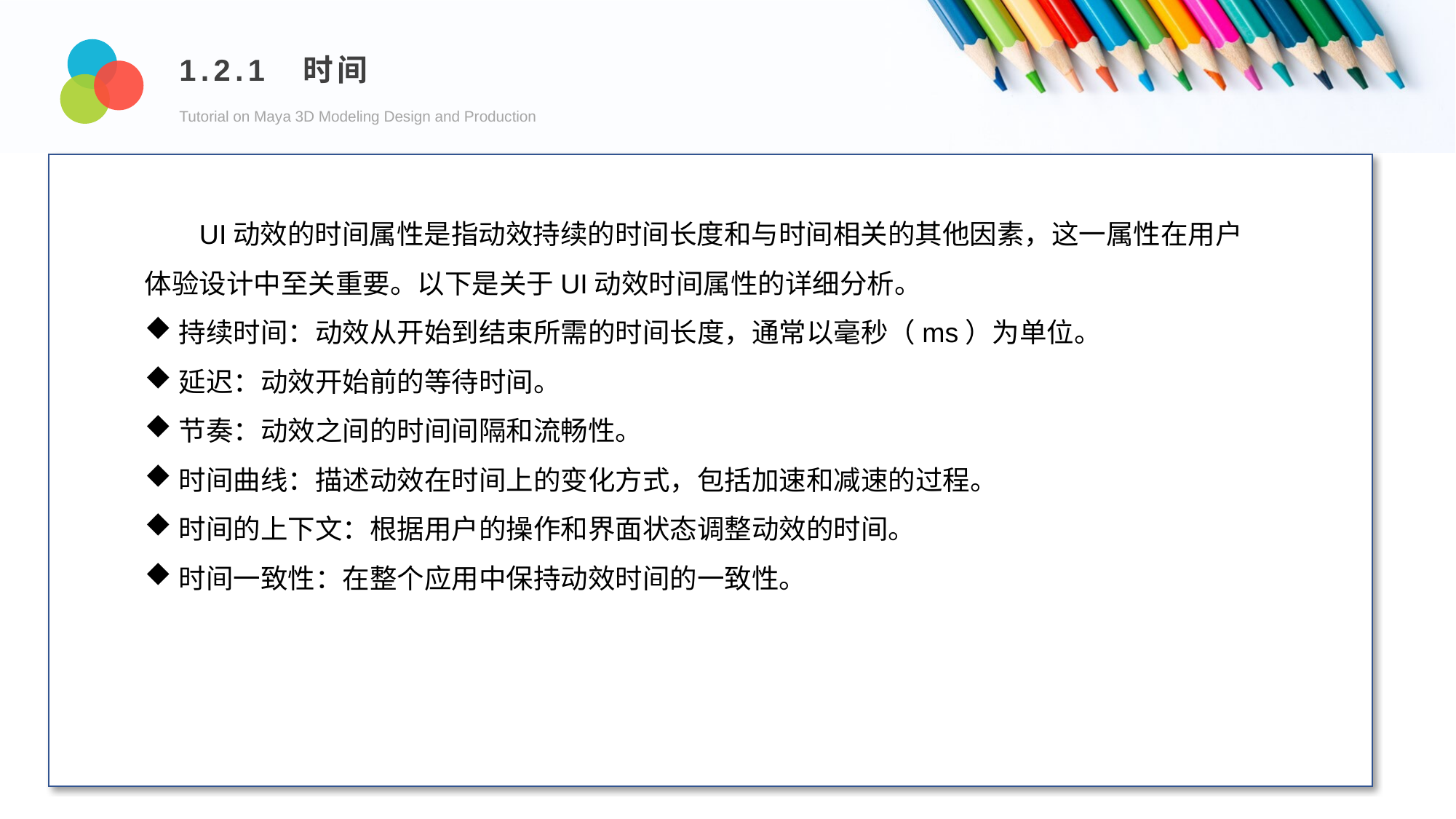

1.2.1  时间
Tutorial on Maya 3D Modeling Design and Production
Design and Production
UI动效的时间属性是指动效持续的时间长度和与时间相关的其他因素，这一属性在用户体验设计中至关重要。以下是关于UI动效时间属性的详细分析。
持续时间：动效从开始到结束所需的时间长度，通常以毫秒（ms）为单位。
延迟：动效开始前的等待时间。
节奏：动效之间的时间间隔和流畅性。
时间曲线：描述动效在时间上的变化方式，包括加速和减速的过程。
时间的上下文：根据用户的操作和界面状态调整动效的时间。
时间一致性：在整个应用中保持动效时间的一致性。